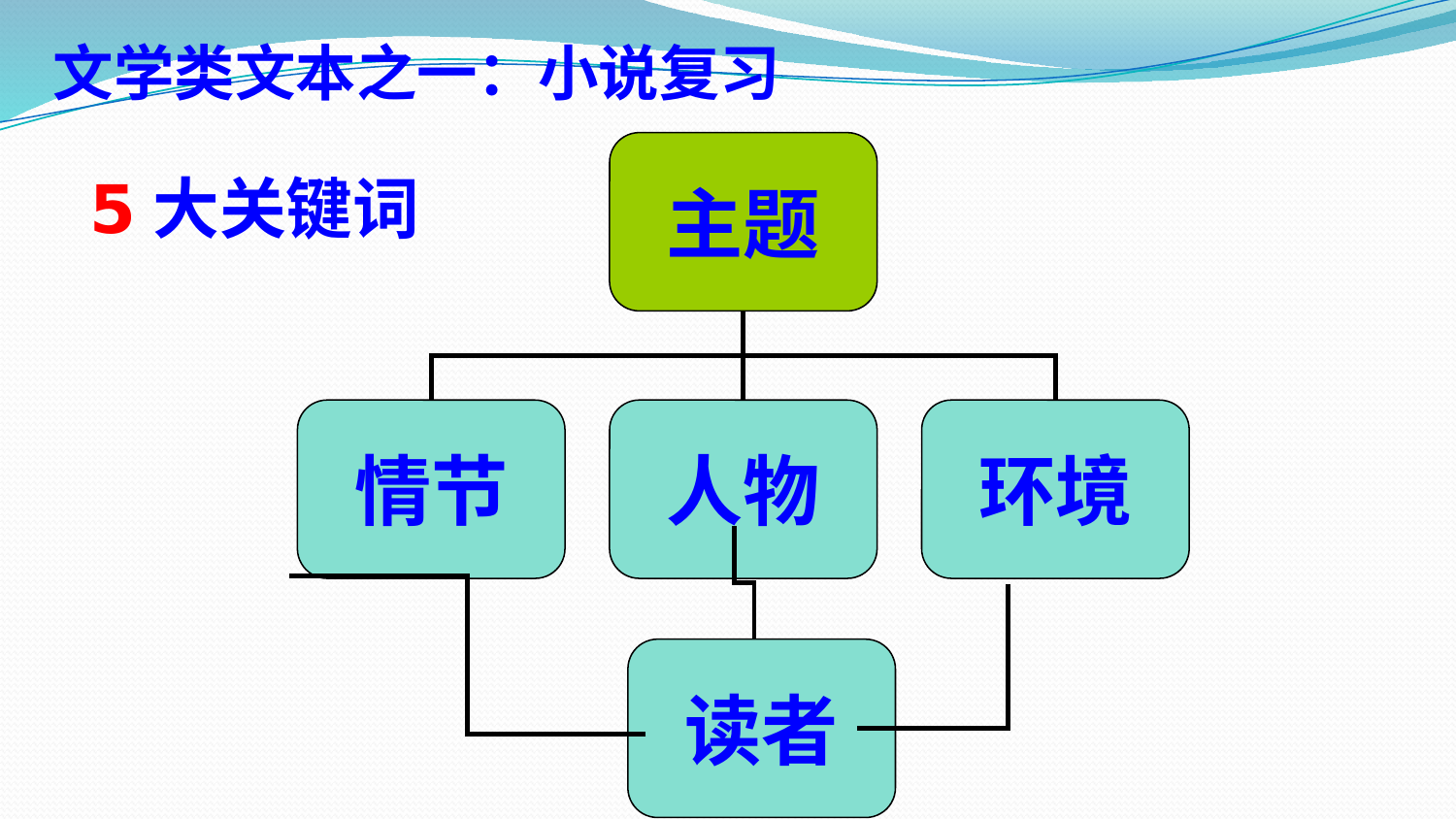

文学类文本之一：小说复习

主题
情节
人物
环境
5大关键词
读者